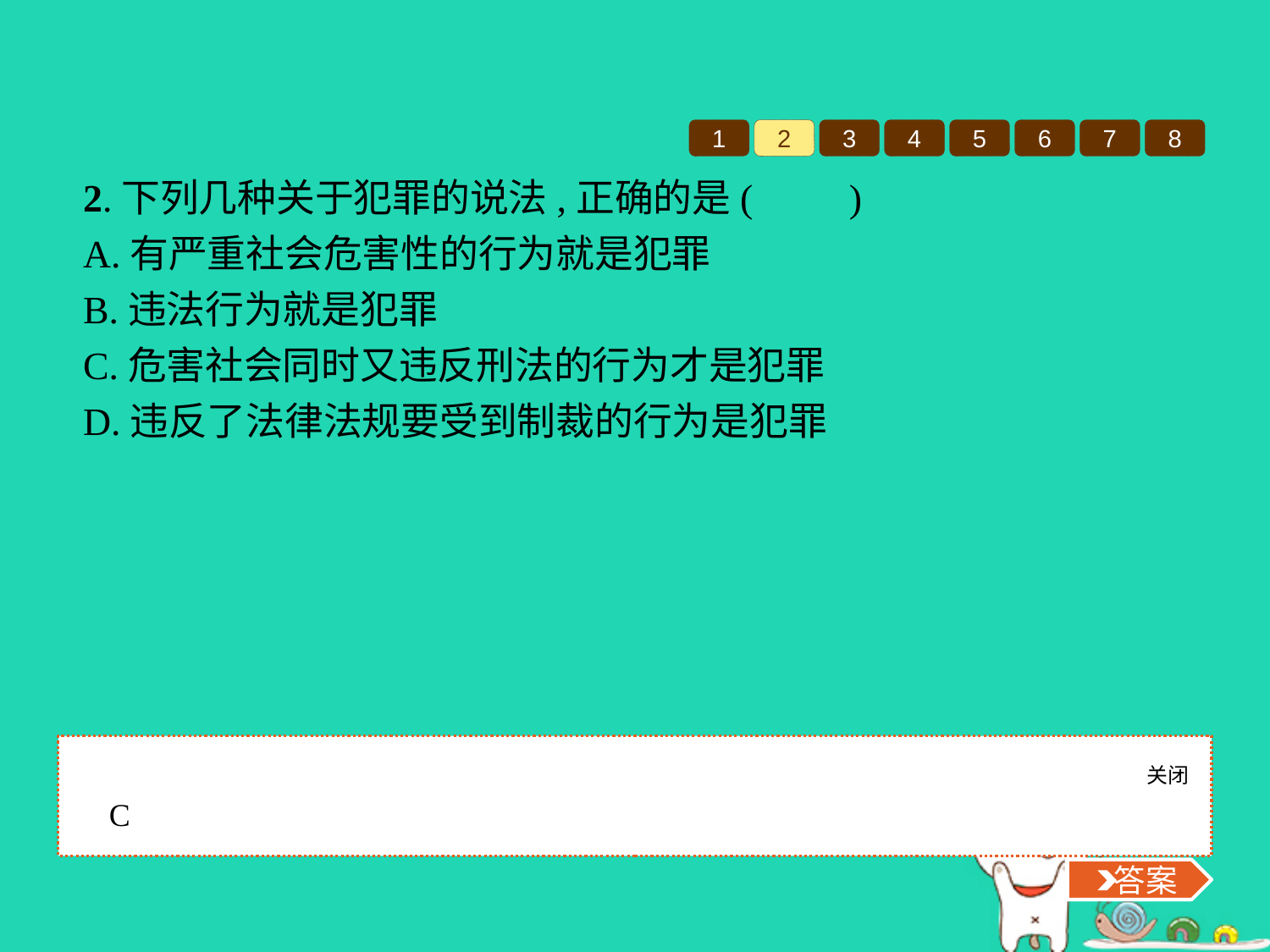

1
2
3
4
5
6
7
8
2.下列几种关于犯罪的说法,正确的是(　　)
A.有严重社会危害性的行为就是犯罪
B.违法行为就是犯罪
C.危害社会同时又违反刑法的行为才是犯罪
D.违反了法律法规要受到制裁的行为是犯罪

关闭
  答案

C
  答案